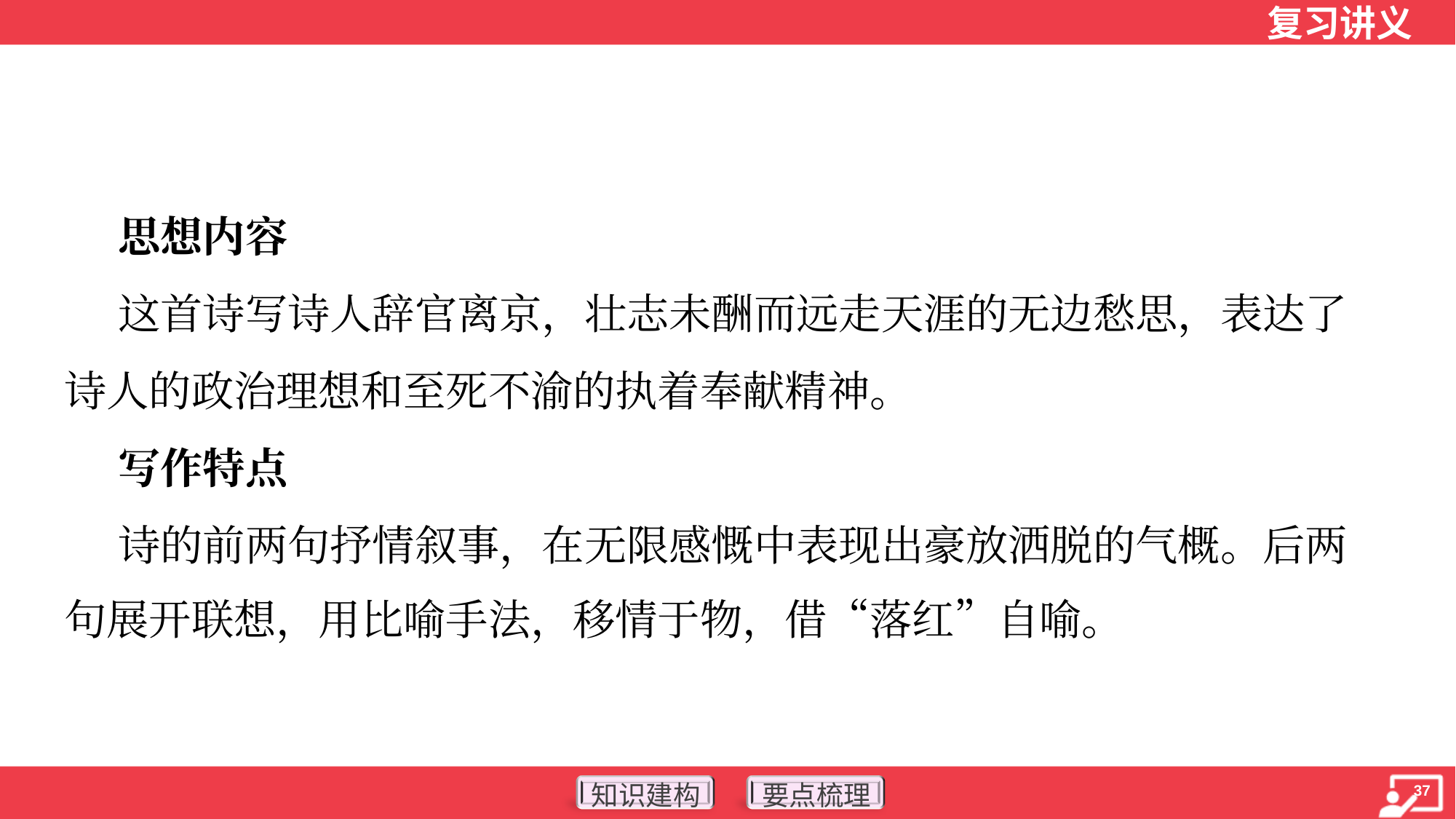

思想内容
    这首诗写诗人辞官离京，壮志未酬而远走天涯的无边愁思，表达了
诗人的政治理想和至死不渝的执着奉献精神。
    写作特点
    诗的前两句抒情叙事，在无限感慨中表现出豪放洒脱的气概。后两
句展开联想，用比喻手法，移情于物，借“落红”自喻。